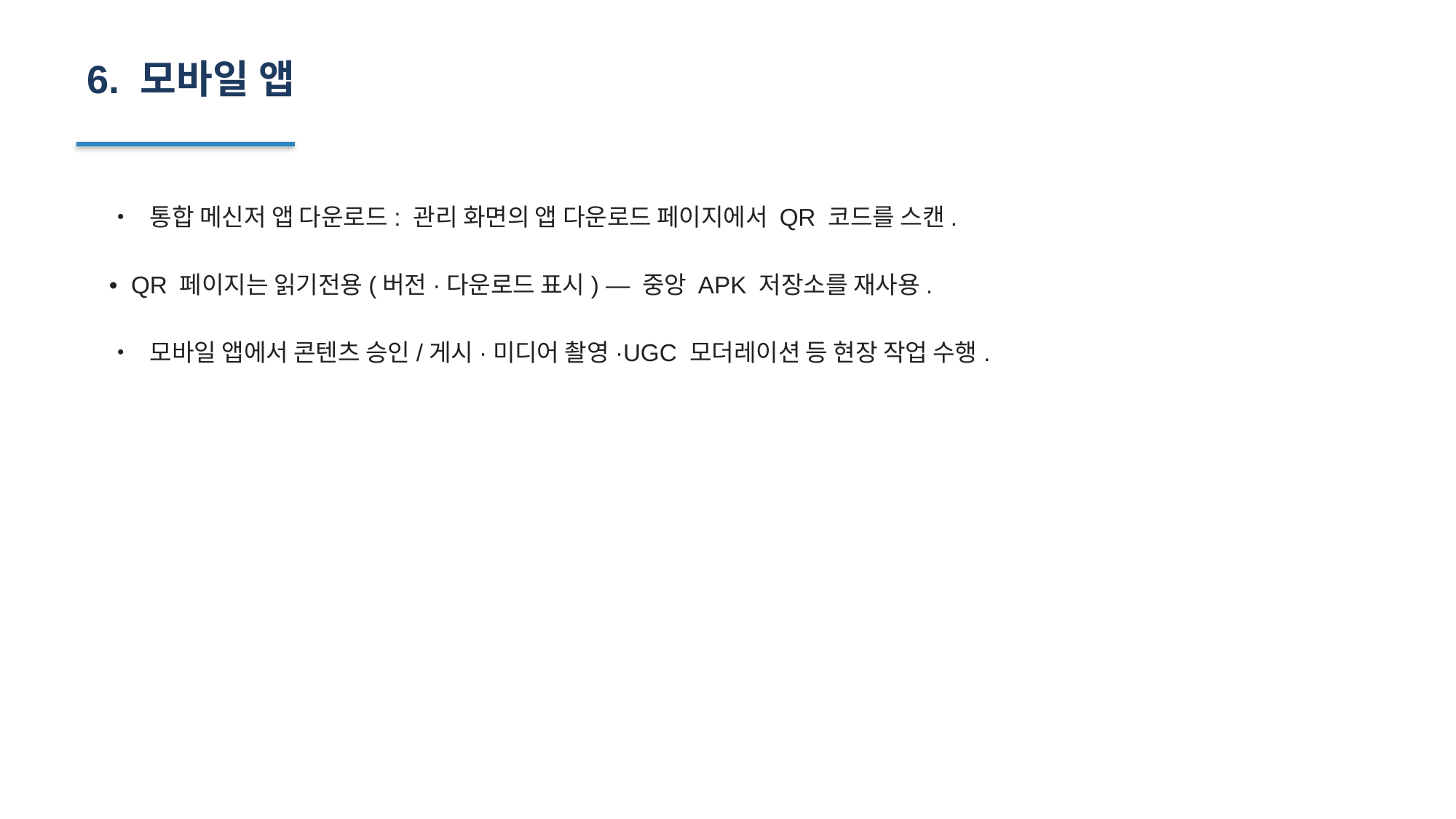

6. 모바일 앱

•  통합 메신저 앱 다운로드: 관리 화면의 앱 다운로드 페이지에서 QR 코드를 스캔.
•  QR 페이지는 읽기전용(버전·다운로드 표시) — 중앙 APK 저장소를 재사용.
•  모바일 앱에서 콘텐츠 승인/게시·미디어 촬영·UGC 모더레이션 등 현장 작업 수행.